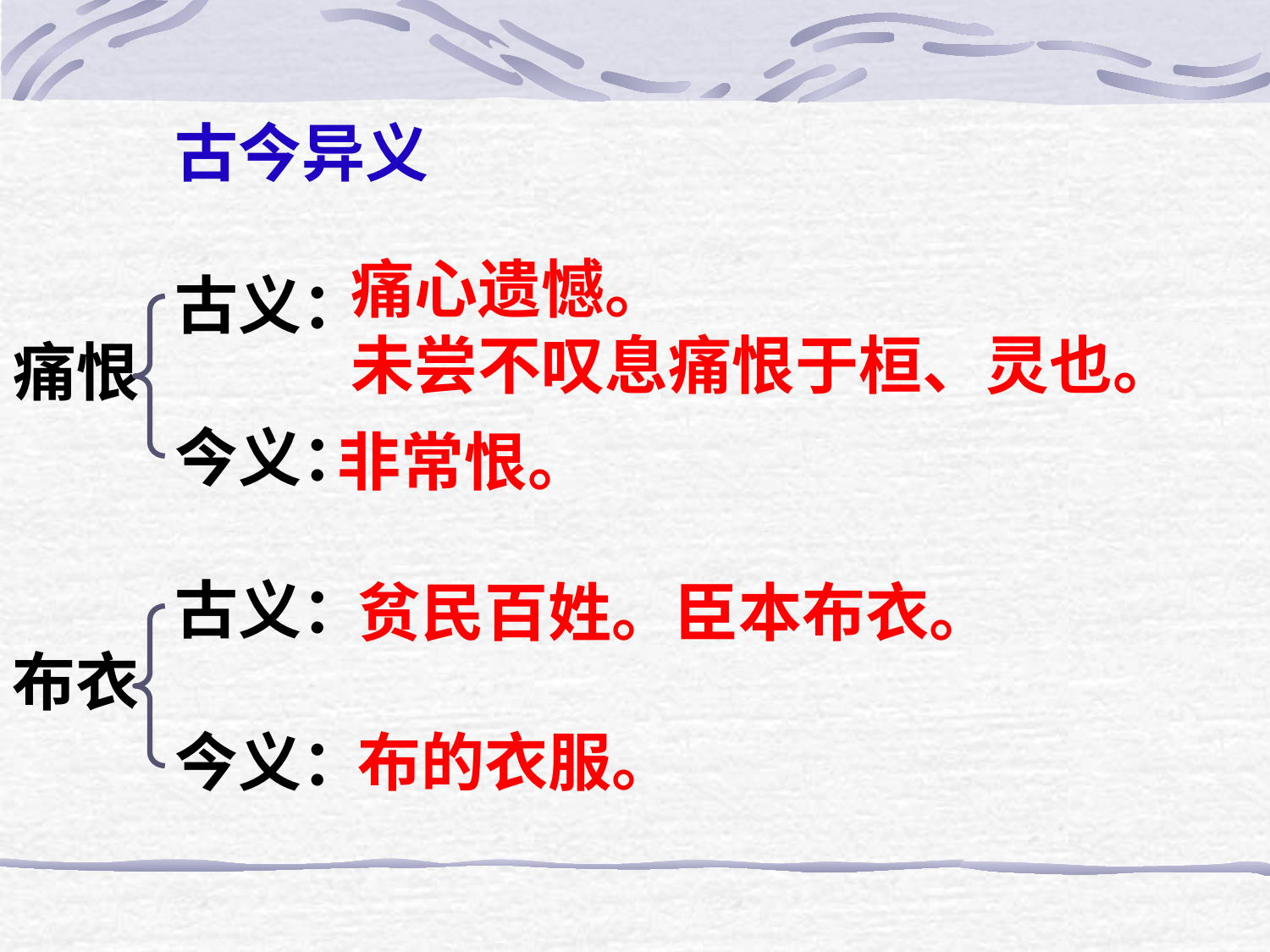

古今异义

古义：

今义：

古义：

今义：
痛心遗憾。
未尝不叹息痛恨于桓、灵也。

痛恨
非常恨。
贫民百姓。臣本布衣。

布衣
布的衣服。